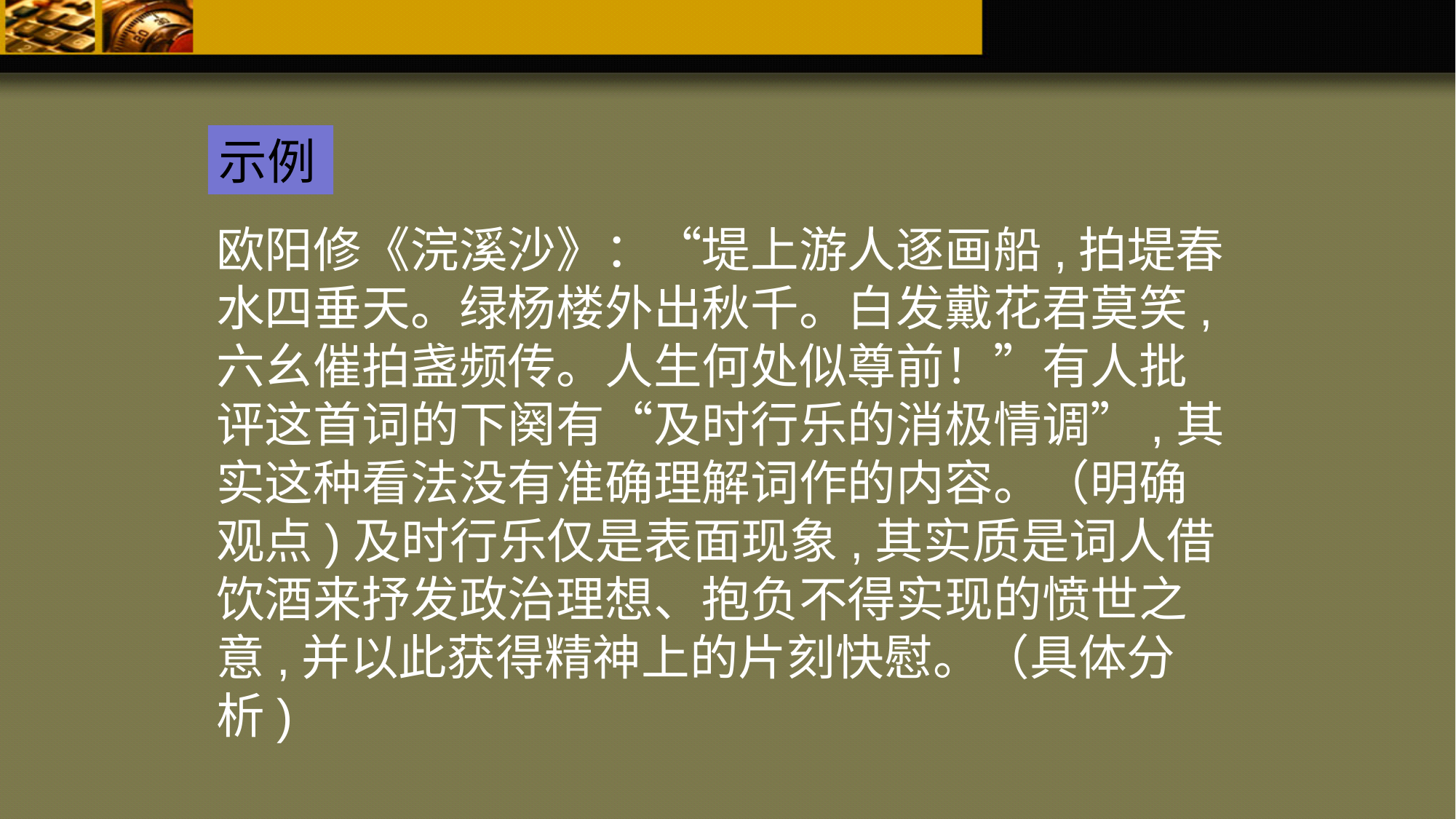

示例
欧阳修《浣溪沙》：“堤上游人逐画船,拍堤春水四垂天。绿杨楼外出秋千。白发戴花君莫笑,六幺催拍盏频传。人生何处似尊前！”有人批评这首词的下阕有“及时行乐的消极情调”,其实这种看法没有准确理解词作的内容。（明确观点)及时行乐仅是表面现象,其实质是词人借饮酒来抒发政治理想、抱负不得实现的愤世之意,并以此获得精神上的片刻快慰。（具体分析)